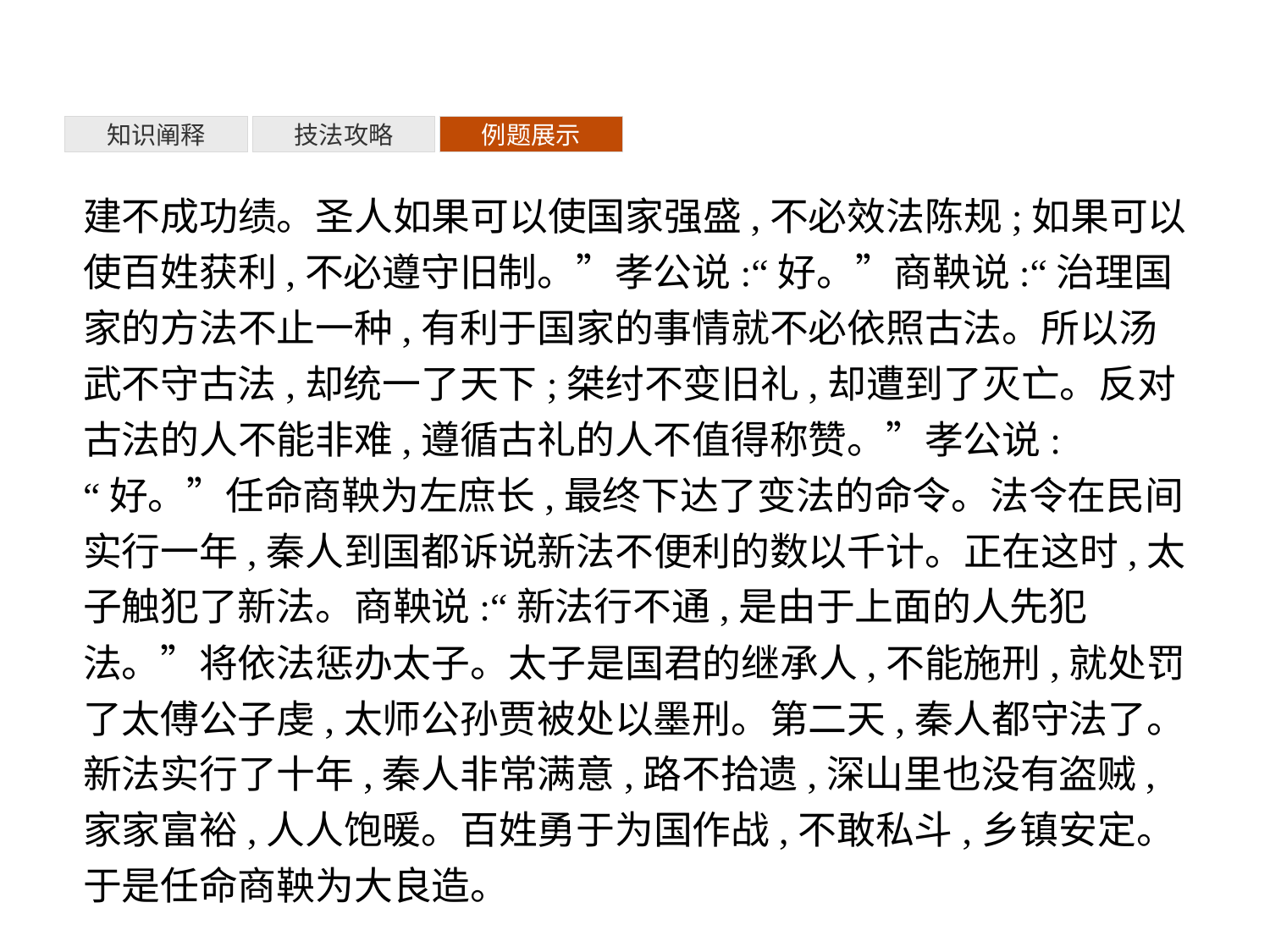

知识阐释
技法攻略
例题展示
建不成功绩。圣人如果可以使国家强盛,不必效法陈规;如果可以使百姓获利,不必遵守旧制。”孝公说:“好。”商鞅说:“治理国家的方法不止一种,有利于国家的事情就不必依照古法。所以汤武不守古法,却统一了天下;桀纣不变旧礼,却遭到了灭亡。反对古法的人不能非难,遵循古礼的人不值得称赞。”孝公说:“好。”任命商鞅为左庶长,最终下达了变法的命令。法令在民间实行一年,秦人到国都诉说新法不便利的数以千计。正在这时,太子触犯了新法。商鞅说:“新法行不通,是由于上面的人先犯法。”将依法惩办太子。太子是国君的继承人,不能施刑,就处罚了太傅公子虔,太师公孙贾被处以墨刑。第二天,秦人都守法了。新法实行了十年,秦人非常满意,路不拾遗,深山里也没有盗贼,家家富裕,人人饱暖。百姓勇于为国作战,不敢私斗,乡镇安定。于是任命商鞅为大良造。